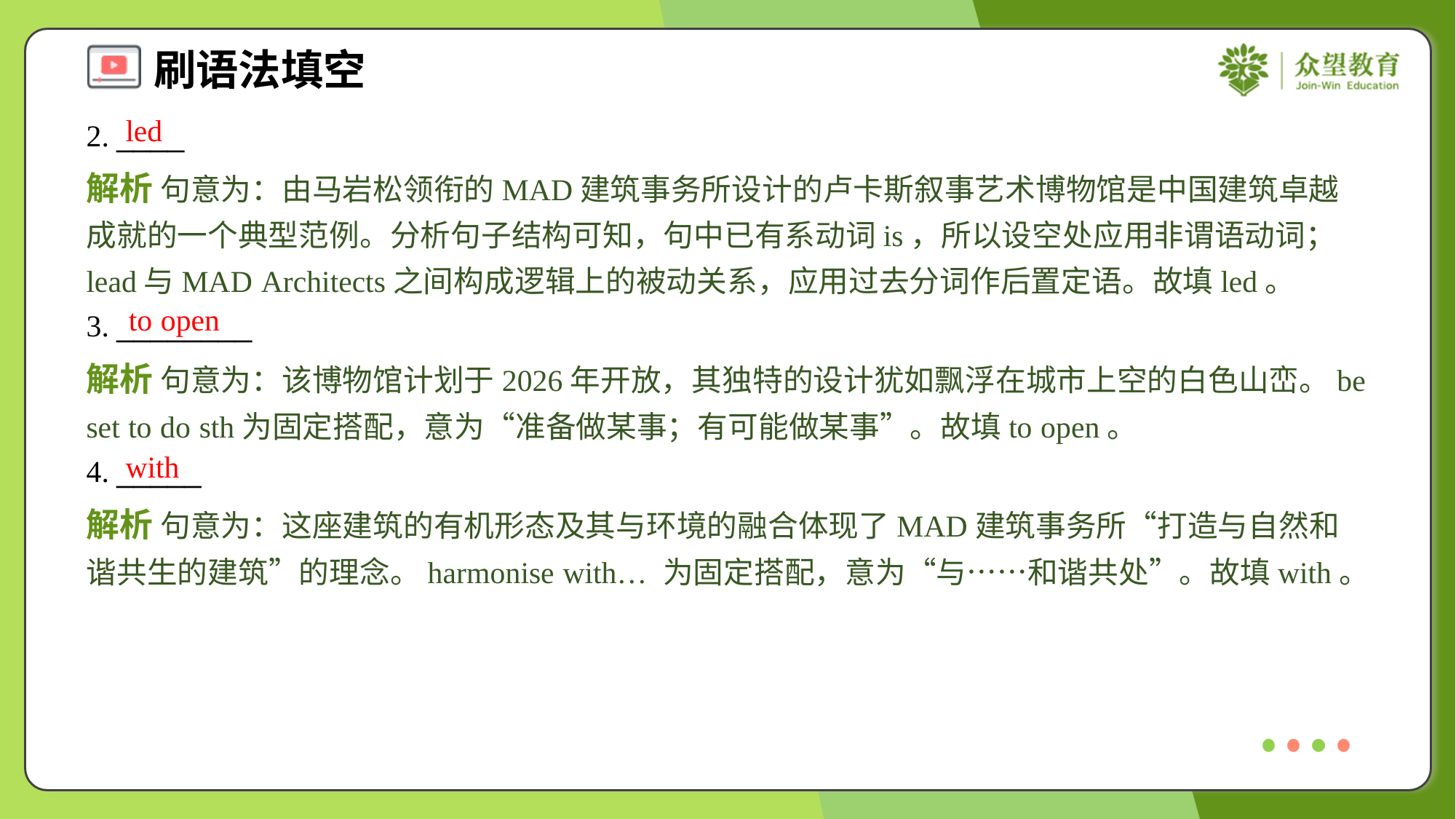

led
2. ____
解析 句意为：由马岩松领衔的MAD建筑事务所设计的卢卡斯叙事艺术博物馆是中国建筑卓越成就的一个典型范例。分析句子结构可知，句中已有系动词is，所以设空处应用非谓语动词；lead与MAD Architects之间构成逻辑上的被动关系，应用过去分词作后置定语。故填led。
to open
3. ________
解析 句意为：该博物馆计划于2026年开放，其独特的设计犹如飘浮在城市上空的白色山峦。be set to do sth为固定搭配，意为“准备做某事；有可能做某事”。故填to open。
with
4. _____
解析 句意为：这座建筑的有机形态及其与环境的融合体现了MAD建筑事务所“打造与自然和谐共生的建筑”的理念。harmonise with… 为固定搭配，意为“与……和谐共处”。故填with。